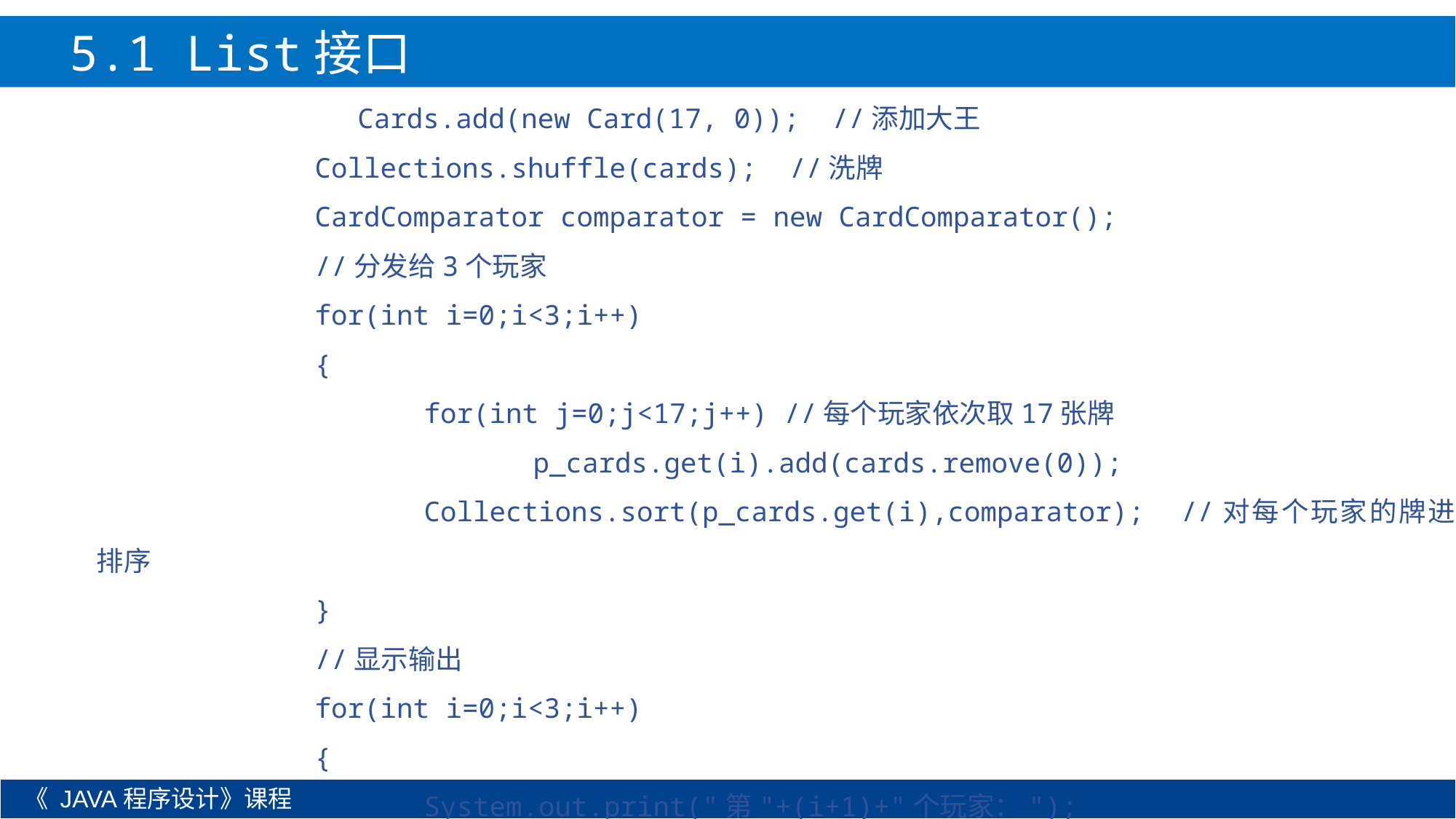

5.1 List接口
              Cards.add(new Card(17, 0));  //添加大王
		Collections.shuffle(cards);  //洗牌
		CardComparator comparator = new CardComparator();
		//分发给3个玩家
		for(int i=0;i<3;i++)
		{
			for(int j=0;j<17;j++) //每个玩家依次取17张牌
				p_cards.get(i).add(cards.remove(0));
			Collections.sort(p_cards.get(i),comparator);  //对每个玩家的牌进行排序
		}
		//显示输出
		for(int i=0;i<3;i++)
		{
			System.out.print("第"+(i+1)+"个玩家：");

《 JAVA程序设计》课程